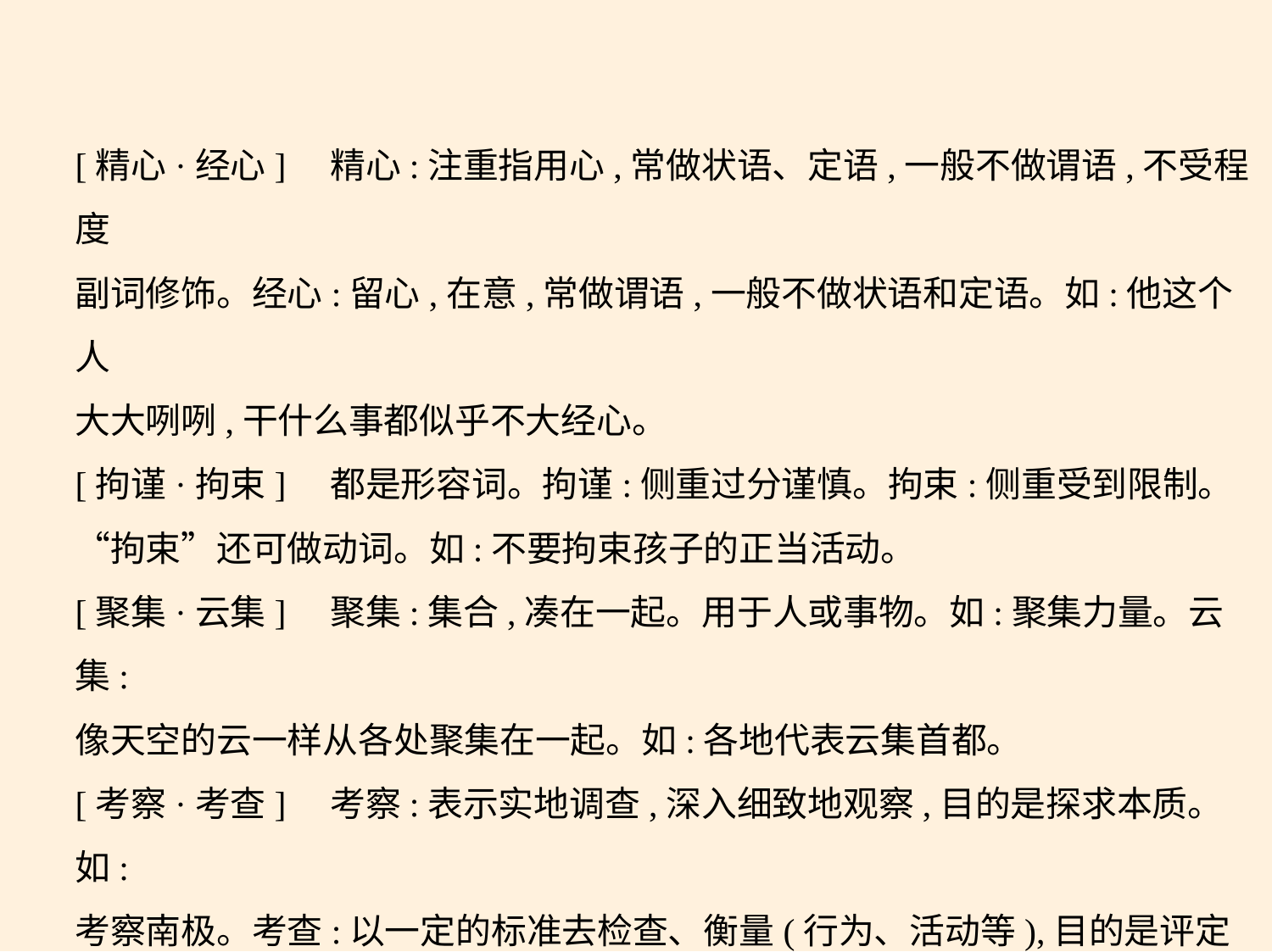

[精心·经心]　精心:注重指用心,常做状语、定语,一般不做谓语,不受程度
副词修饰。经心:留心,在意,常做谓语,一般不做状语和定语。如:他这个人
大大咧咧,干什么事都似乎不大经心。
[拘谨·拘束]　都是形容词。拘谨:侧重过分谨慎。拘束:侧重受到限制。
“拘束”还可做动词。如:不要拘束孩子的正当活动。
[聚集·云集]　聚集:集合,凑在一起。用于人或事物。如:聚集力量。云集:
像天空的云一样从各处聚集在一起。如:各地代表云集首都。
[考察·考查]　考察:表示实地调查,深入细致地观察,目的是探求本质。如:
考察南极。考查:以一定的标准去检查、衡量(行为、活动等),目的是评定
或审核,或是追本溯源。如:考查业务。
[空泛·空乏]　空泛:内容空洞浮泛。如:空泛的议论。空乏:①穷困,缺乏;②
空洞乏味。如:内容空乏。